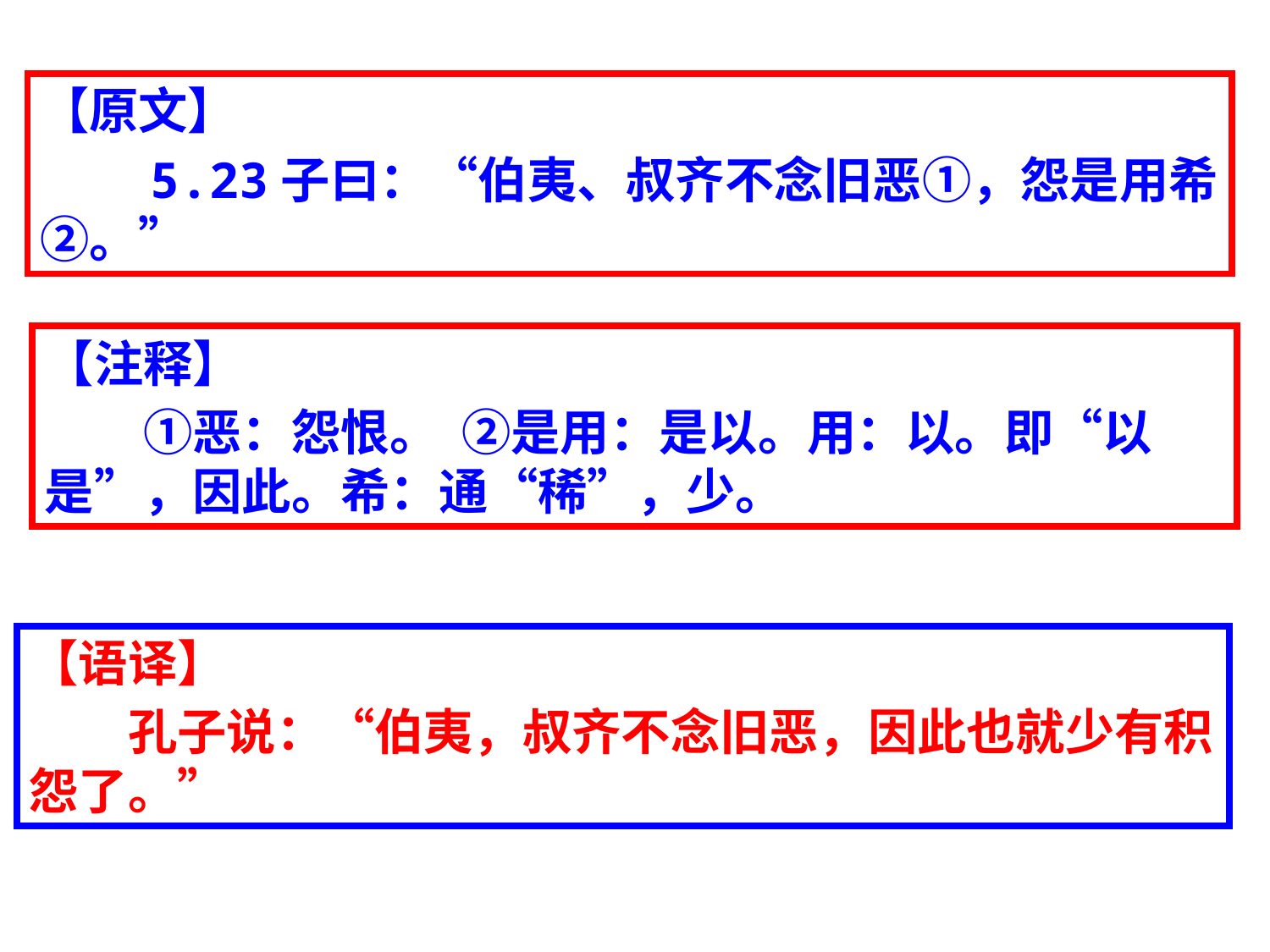

【原文】
　　5.23子曰：“伯夷、叔齐不念旧恶①，怨是用希②。”
【注释】
　　①恶：怨恨。  ②是用：是以。用：以。即“以是”，因此。希：通“稀”，少。
【语译】
　　孔子说：“伯夷，叔齐不念旧恶，因此也就少有积怨了。”